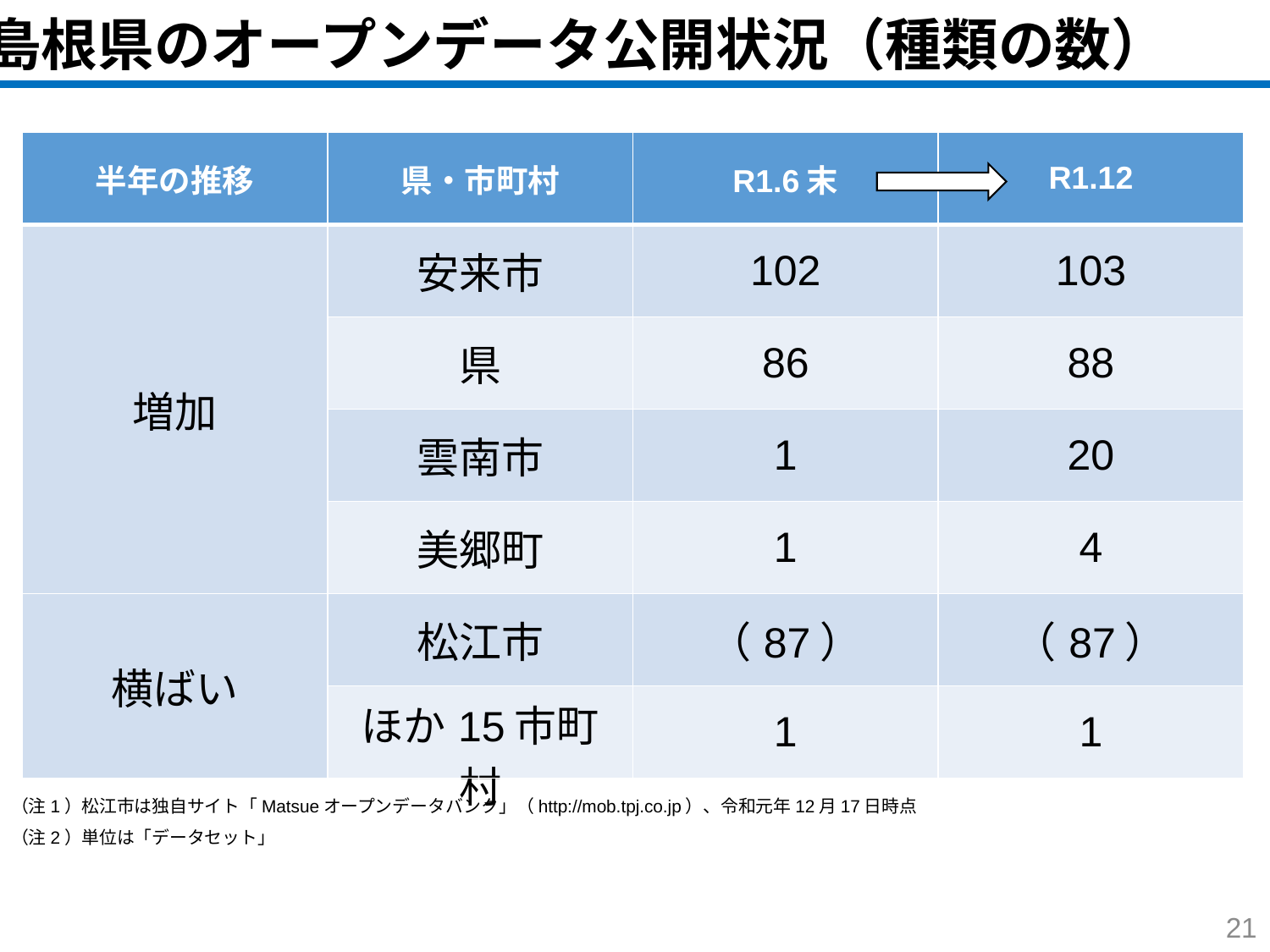

島根県のオープンデータ公開状況（種類の数）
| 半年の推移 | 県・市町村 | R1.6末 | R1.12 |
| --- | --- | --- | --- |
| 増加 | 安来市 | 102 | 103 |
|  | 県 | 86 | 88 |
|  | 雲南市 | 1 | 20 |
|  | 美郷町 | 1 | 4 |
| 横ばい | 松江市 | （87） | （87） |
|  | ほか15市町村 | 1 | 1 |

（注1）松江市は独自サイト「Matsueオープンデータバンク」（http://mob.tpj.co.jp）、令和元年12月17日時点
（注2）単位は「データセット」

21